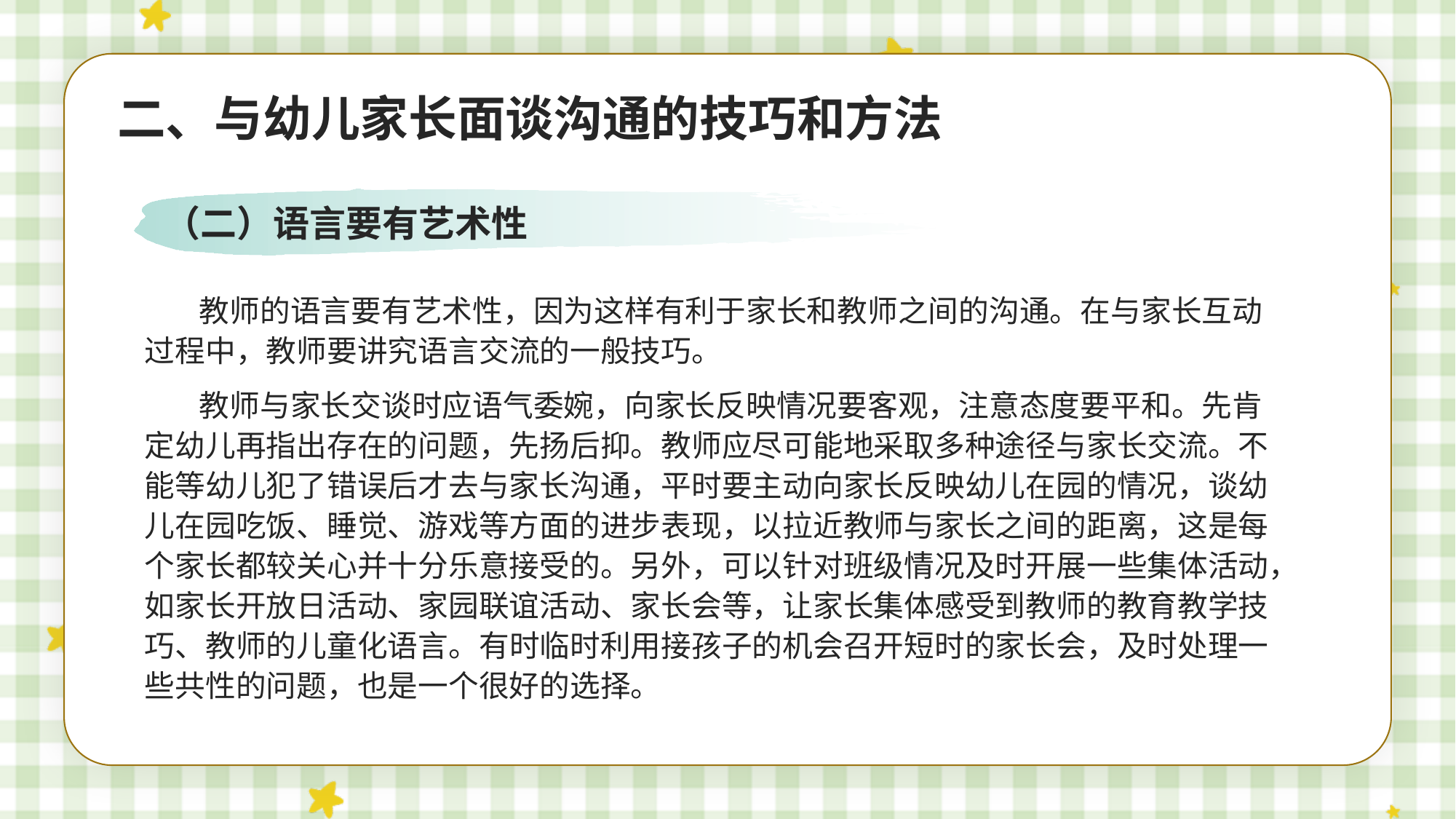

二、与幼儿家长面谈沟通的技巧和方法
（二）语言要有艺术性
教师的语言要有艺术性，因为这样有利于家长和教师之间的沟通。在与家长互动过程中，教师要讲究语言交流的一般技巧。
教师与家长交谈时应语气委婉，向家长反映情况要客观，注意态度要平和。先肯定幼儿再指出存在的问题，先扬后抑。教师应尽可能地采取多种途径与家长交流。不能等幼儿犯了错误后才去与家长沟通，平时要主动向家长反映幼儿在园的情况，谈幼儿在园吃饭、睡觉、游戏等方面的进步表现，以拉近教师与家长之间的距离，这是每个家长都较关心并十分乐意接受的。另外，可以针对班级情况及时开展一些集体活动，如家长开放日活动、家园联谊活动、家长会等，让家长集体感受到教师的教育教学技巧、教师的儿童化语言。有时临时利用接孩子的机会召开短时的家长会，及时处理一些共性的问题，也是一个很好的选择。